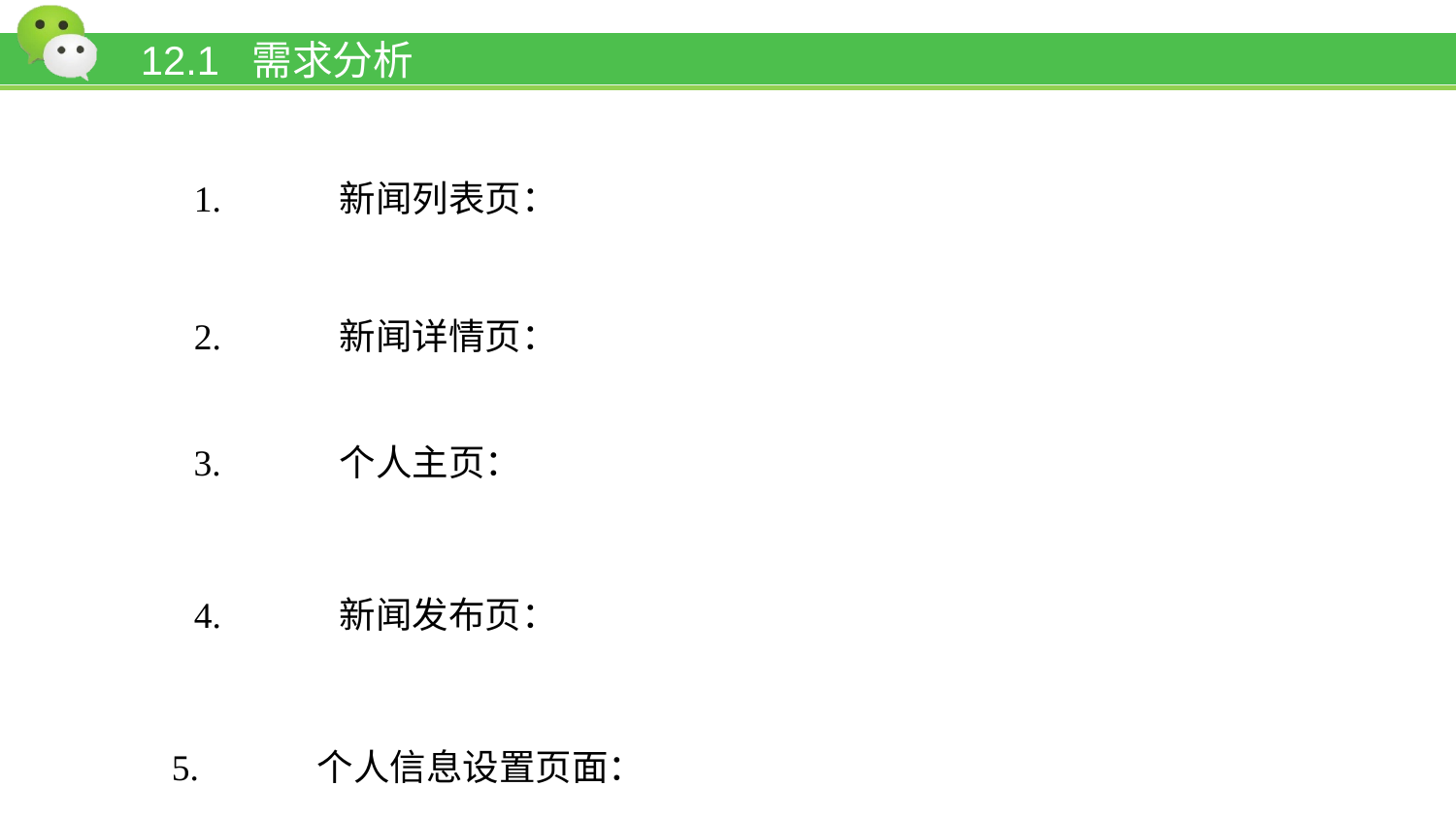

# 12.1  需求分析
1.	新闻列表页：
2.	新闻详情页：
3.	个人主页：
4.	新闻发布页：
5.	个人信息设置页面：